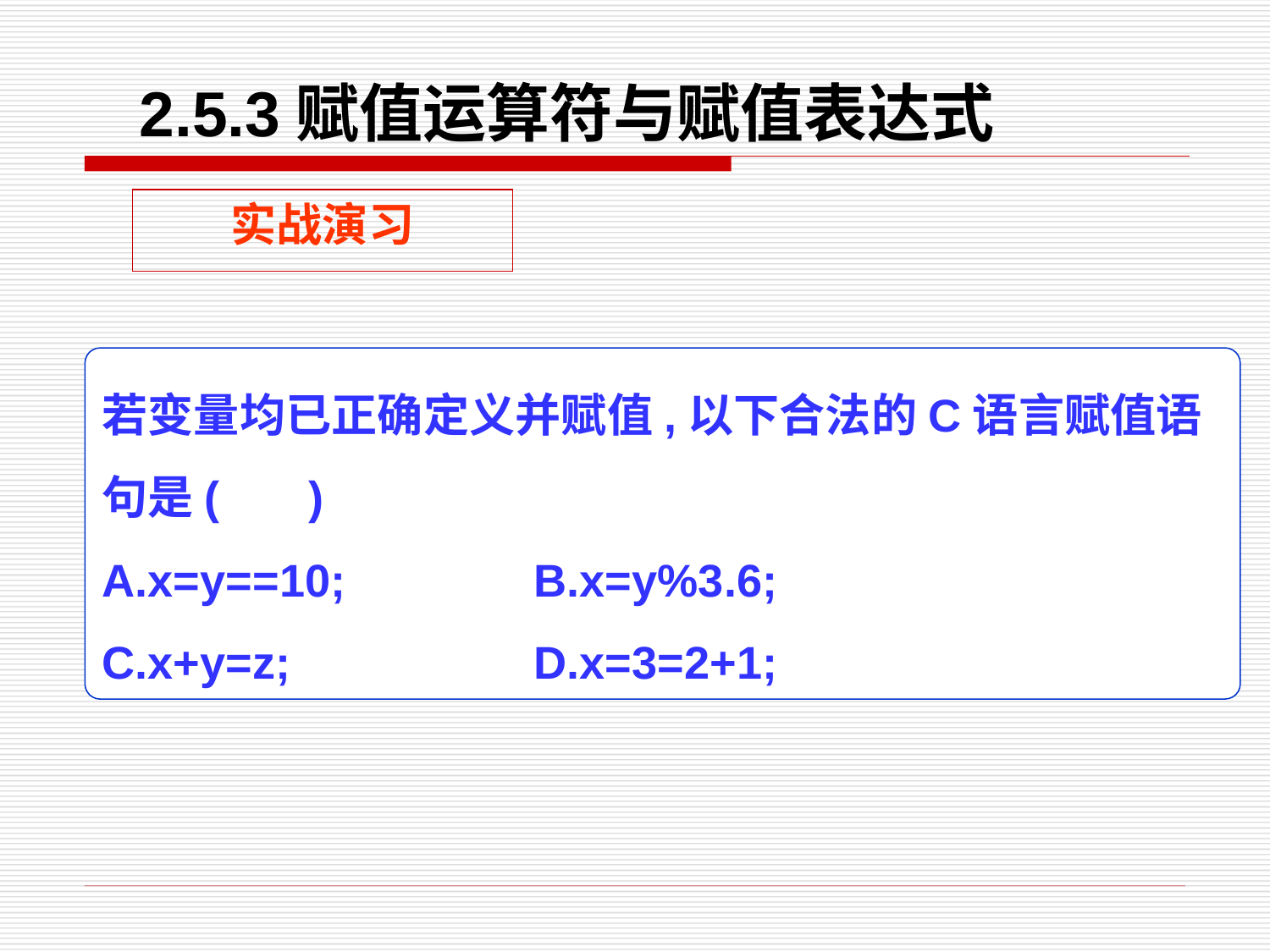

2.5.3赋值运算符与赋值表达式
实战演习

若变量均已正确定义并赋值,以下合法的C语言赋值语句是(       )
A.x=y==10;		    B.x=y%3.6;
C.x+y=z;		    D.x=3=2+1;